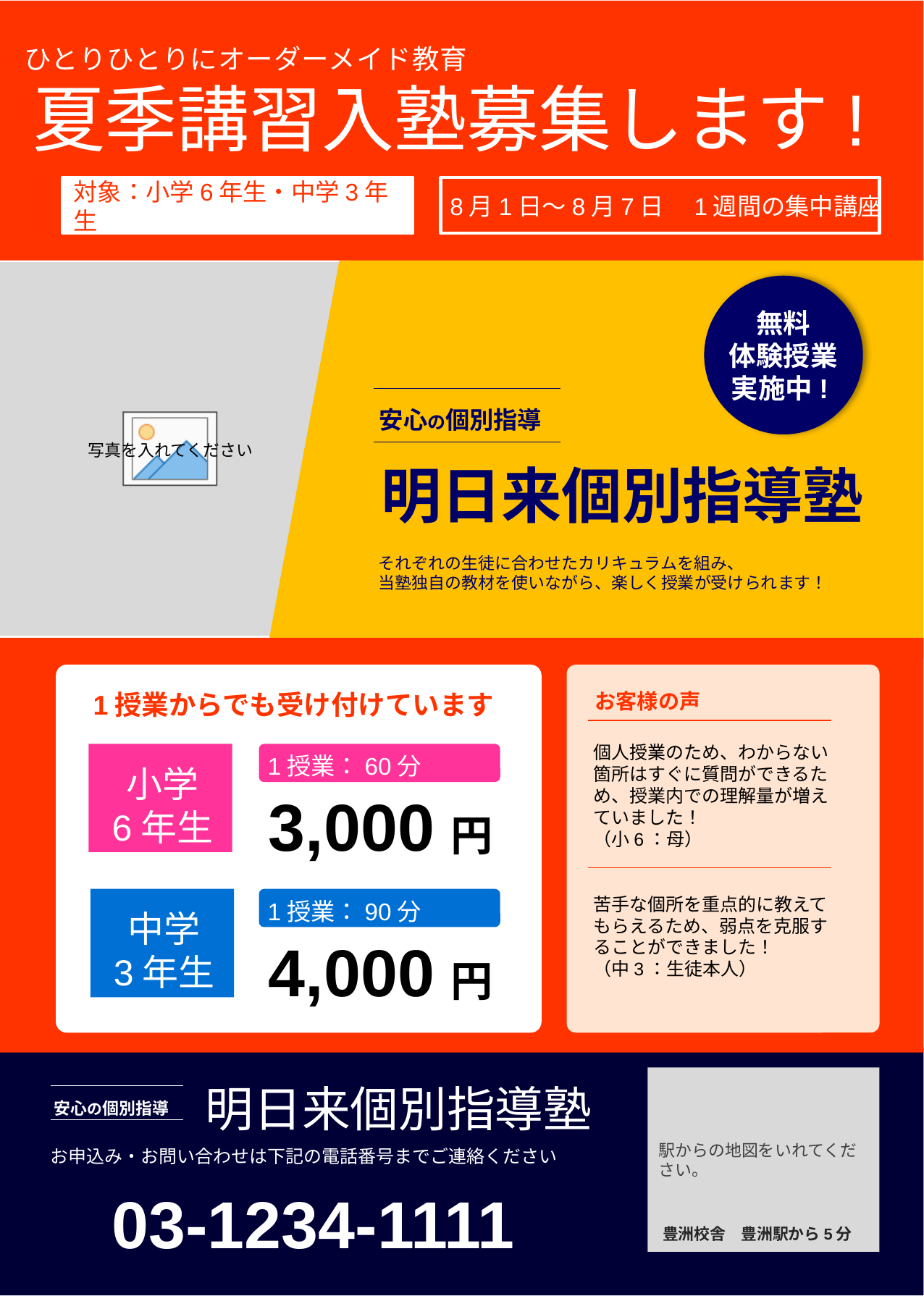

ひとりひとりにオーダーメイド教育
夏季講習入塾募集します!

対象：小学6年生・中学3年生

8月1日～8月7日　1週間の集中講座

無料
体験授業
実施中!
安心の個別指導
明日来個別指導塾
それぞれの生徒に合わせたカリキュラムを組み、
当塾独自の教材を使いながら、楽しく授業が受けられます！

1授業からでも受け付けています
お客様の声
個人授業のため、わからない箇所はすぐに質問ができるため、授業内での理解量が増えていました！
（小6：母）

苦手な個所を重点的に教えてもらえるため、弱点を克服することができました！
（中3：生徒本人）

小学
6年生

1授業：60分
3,000円

中学
3年生

1授業：90分
4,000円
駅からの地図をいれてください。
明日来個別指導塾
安心の個別指導
お申込み・お問い合わせは下記の電話番号までご連絡ください
03-1234-1111
豊洲校舎　豊洲駅から5分